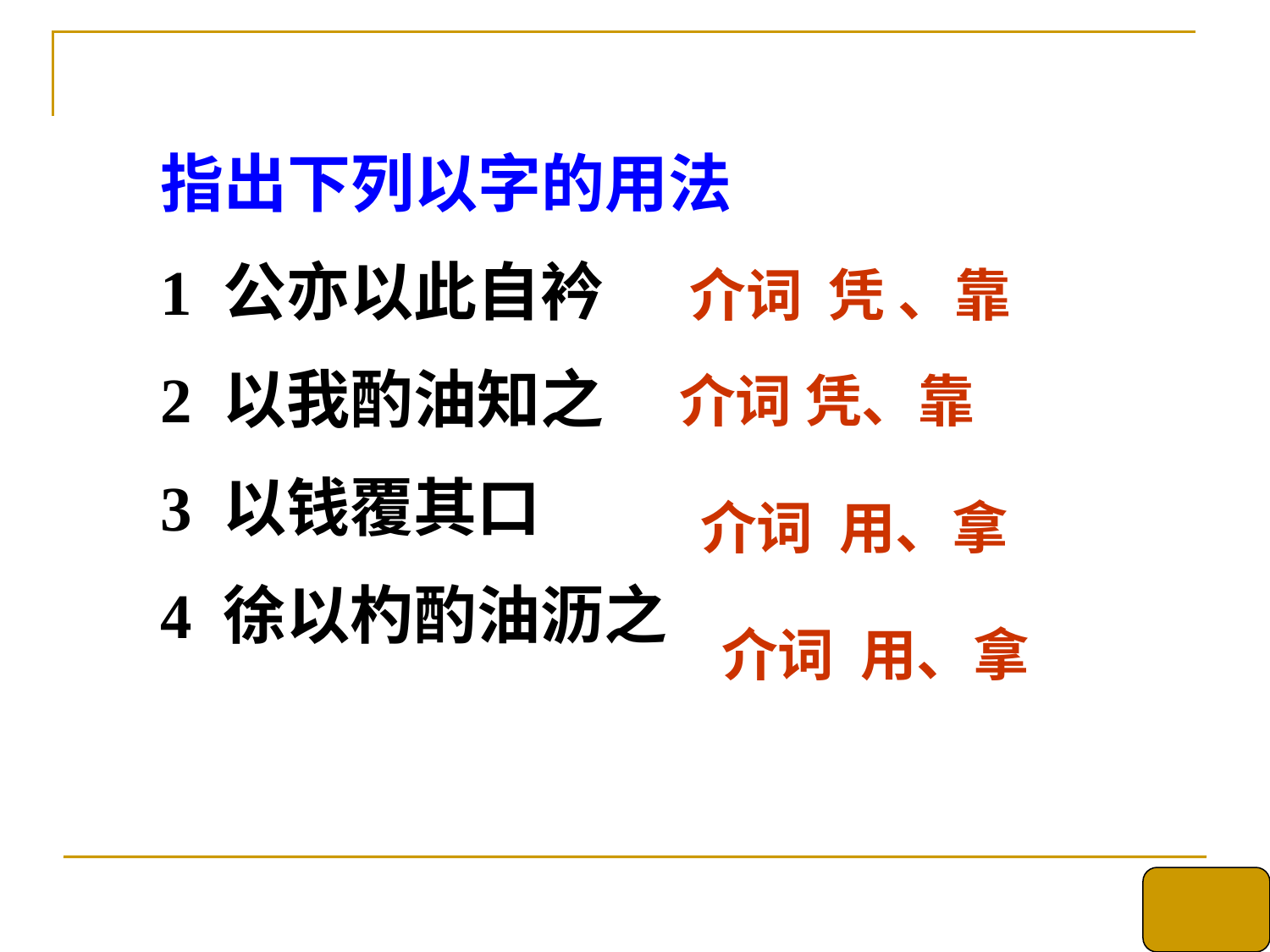

指出下列以字的用法
1 公亦以此自衿
2 以我酌油知之
3 以钱覆其口
4 徐以杓酌油沥之
介词  凭 、靠
介词 凭、靠
介词  用、拿
介词  用、拿